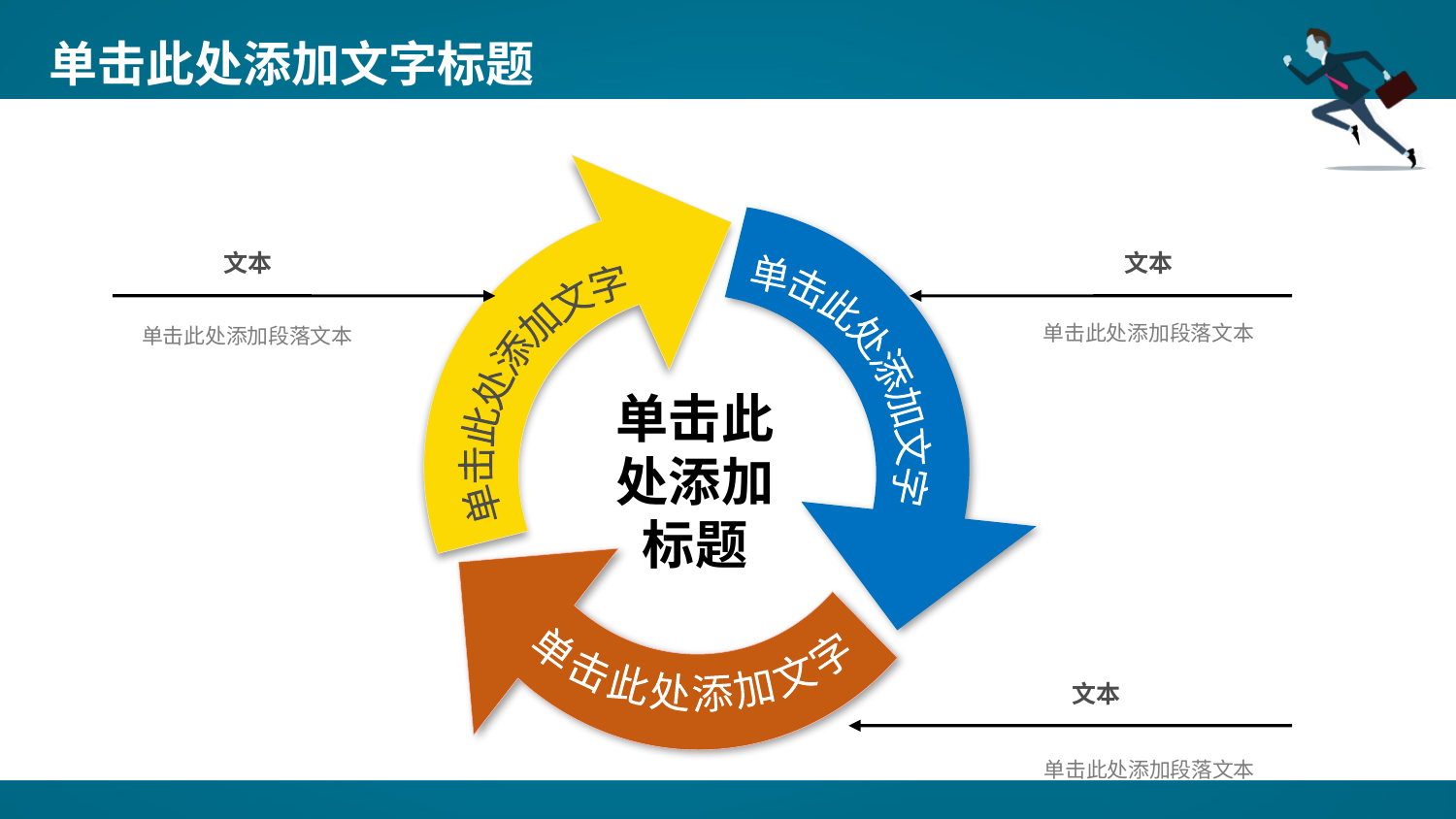

单击此处添加文字

单击此处添加文字

单击此处添加文字
文本

单击此处添加段落文本
文本

单击此处添加段落文本
单击此处添加标题
文本

单击此处添加段落文本